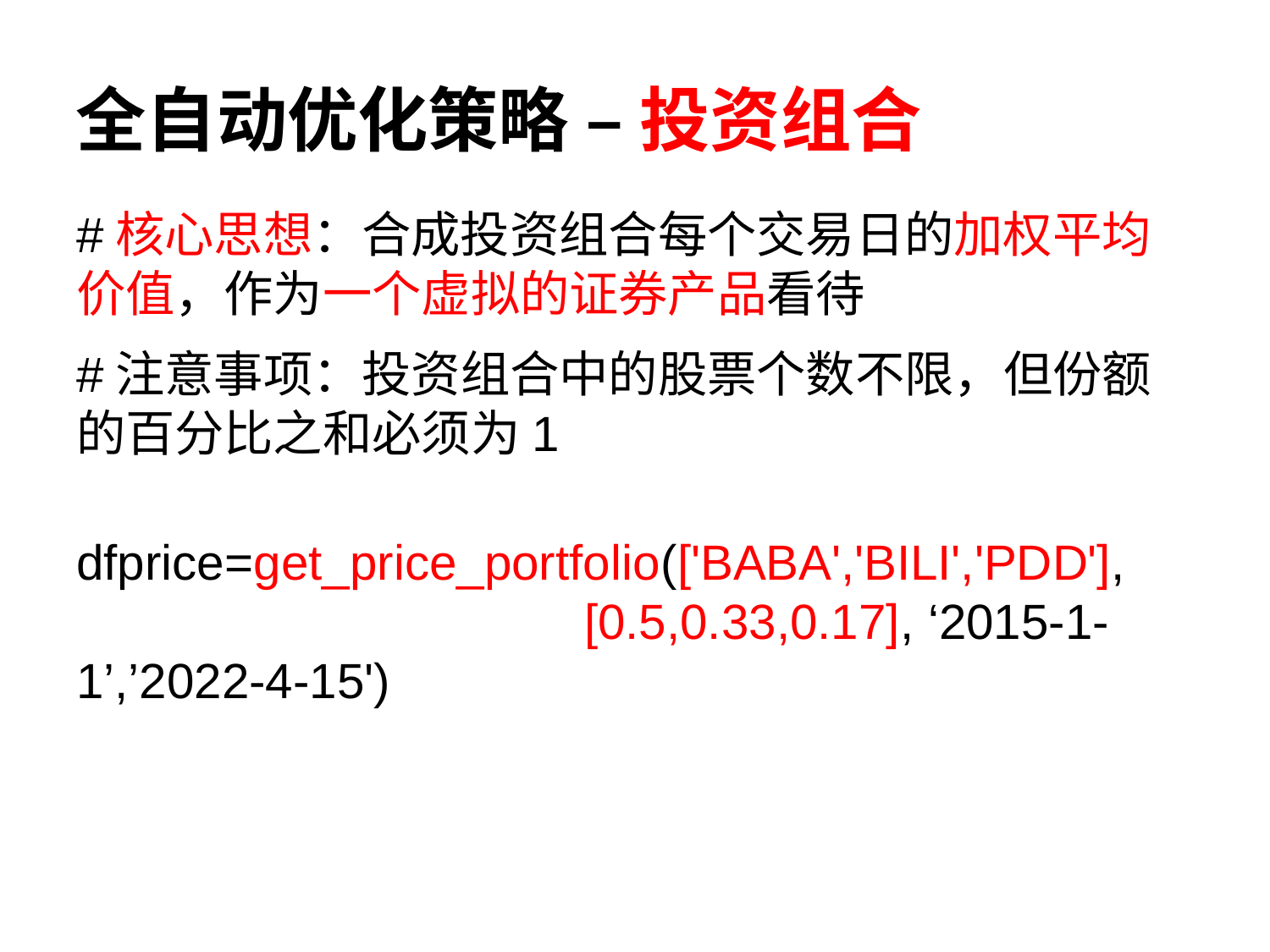

# 全自动优化策略 – 投资组合
#核心思想：合成投资组合每个交易日的加权平均价值，作为一个虚拟的证券产品看待
#注意事项：投资组合中的股票个数不限，但份额的百分比之和必须为1

dfprice=get_price_portfolio(['BABA','BILI','PDD'], 				[0.5,0.33,0.17], ‘2015-1-1’,’2022-4-15')